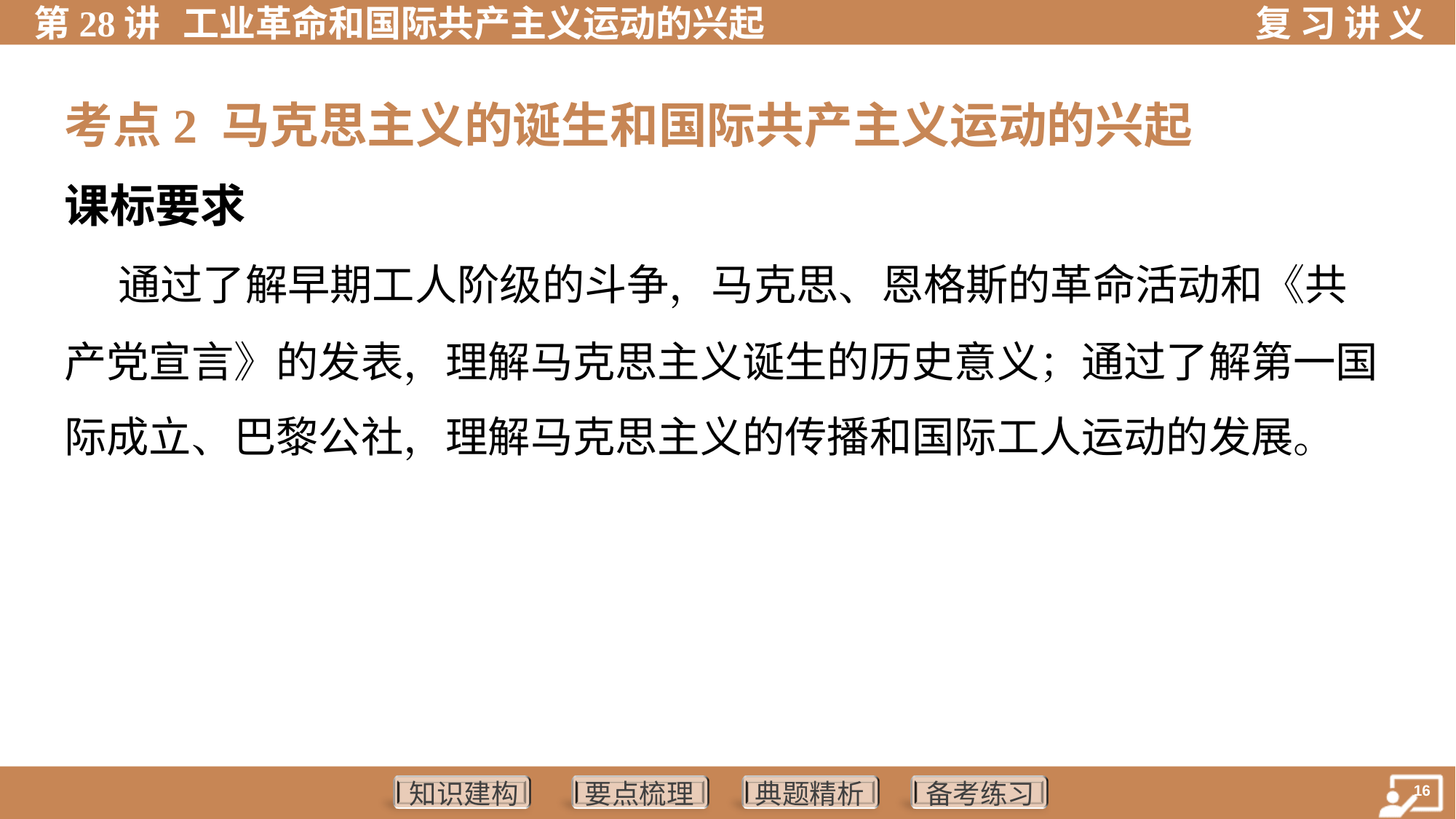

考点2 马克思主义的诞生和国际共产主义运动的兴起
课标要求
    通过了解早期工人阶级的斗争，马克思、恩格斯的革命活动和《共
产党宣言》的发表，理解马克思主义诞生的历史意义；通过了解第一国
际成立、巴黎公社，理解马克思主义的传播和国际工人运动的发展。